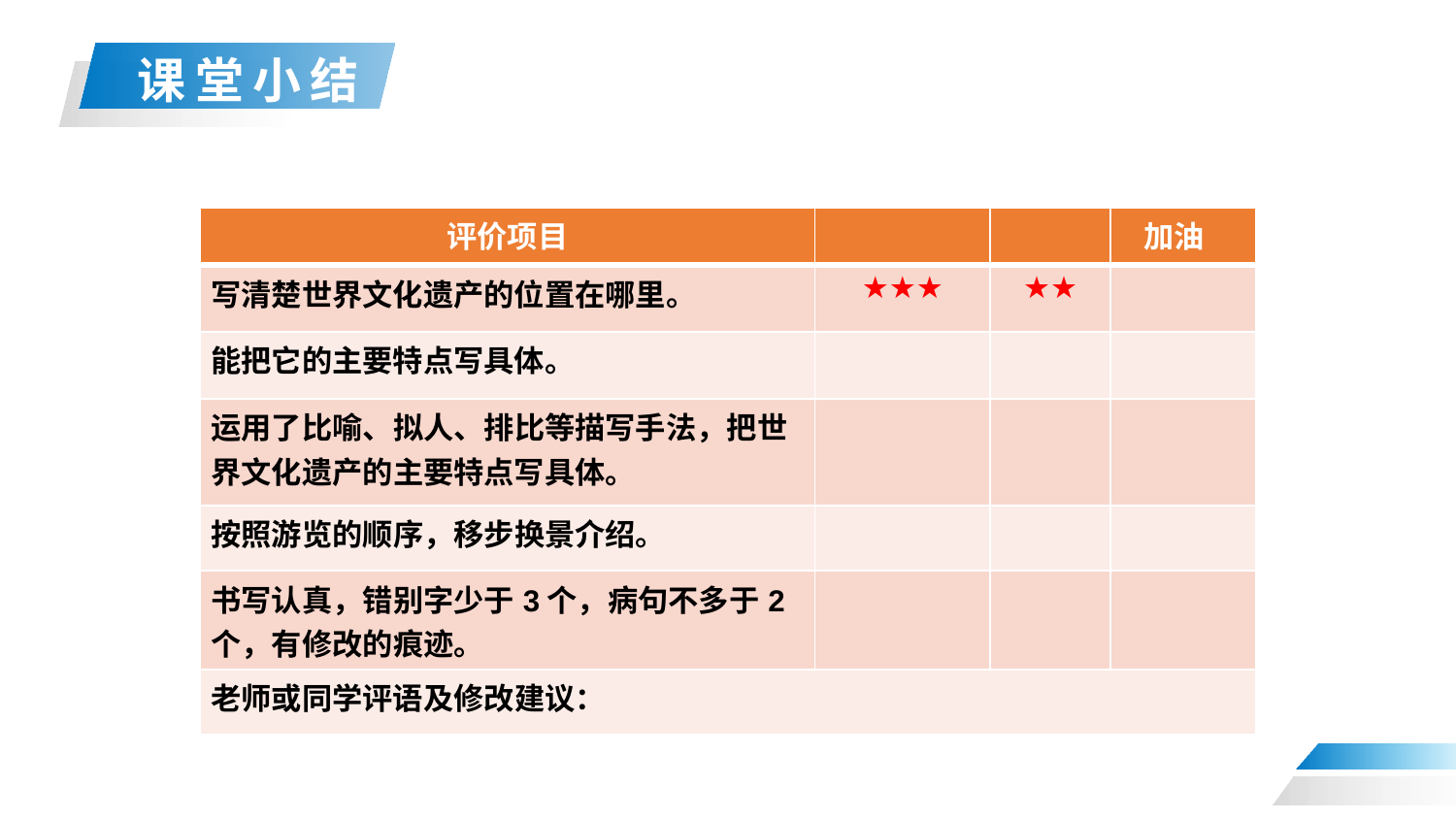

| 评价项目 |  |  | 加油 |
| --- | --- | --- | --- |
| 写清楚世界文化遗产的位置在哪里。 | ★★★ | ★★ |  |
| 能把它的主要特点写具体。 |  |  |  |
| 运用了比喻、拟人、排比等描写手法，把世界文化遗产的主要特点写具体。 |  |  |  |
| 按照游览的顺序，移步换景介绍。 |  |  |  |
| 书写认真，错别字少于3个，病句不多于2个，有修改的痕迹。 |  |  |  |
| 老师或同学评语及修改建议： |  |  |  |